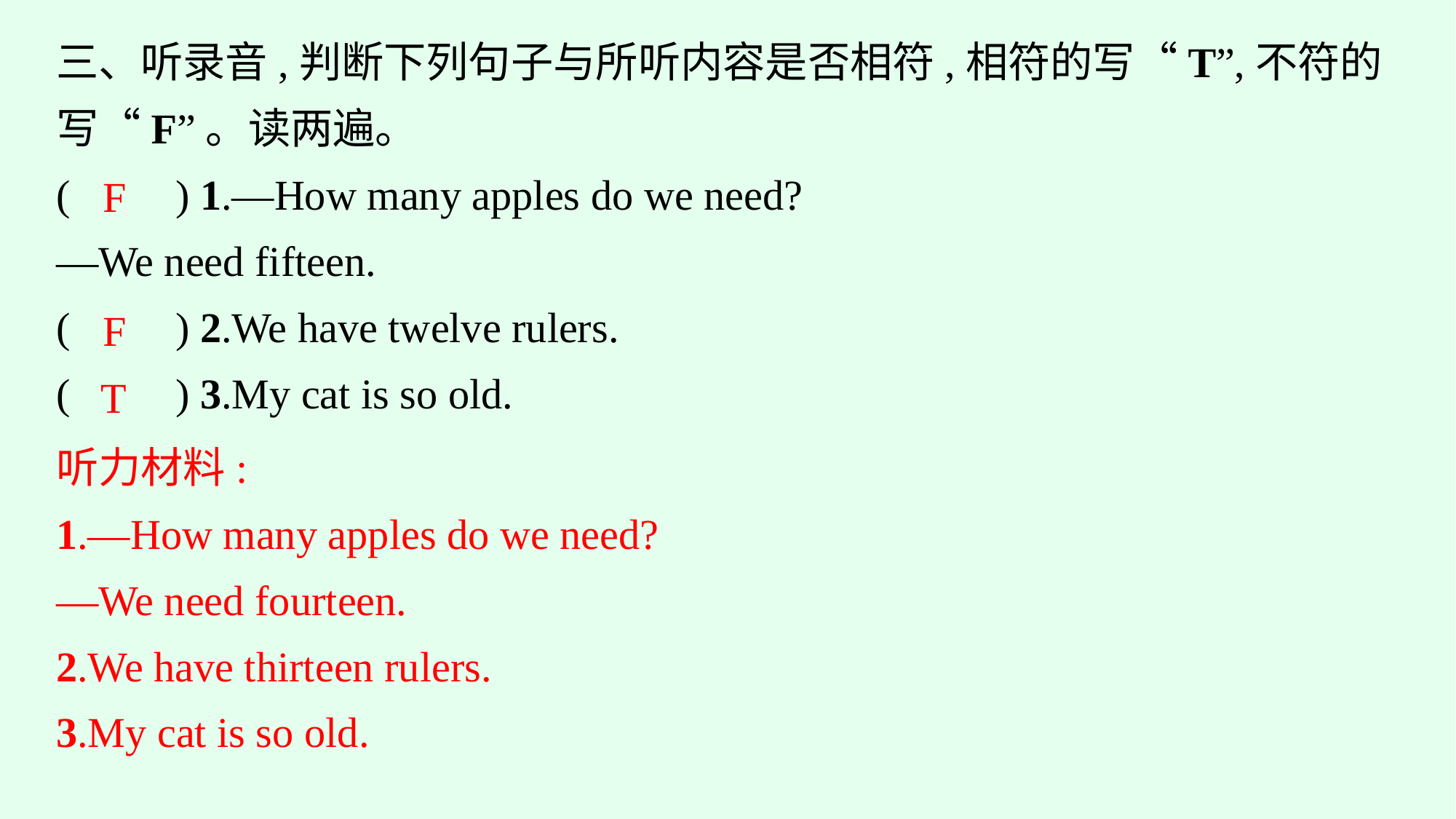

三、听录音,判断下列句子与所听内容是否相符,相符的写“T”,不符的写“F”。读两遍。
(　　) 1.—How many apples do we need?
—We need fifteen.
(　　) 2.We have twelve rulers.
(　　) 3.My cat is so old.
F
F
T
听力材料:
1.—How many apples do we need?
—We need fourteen.
2.We have thirteen rulers.
3.My cat is so old.